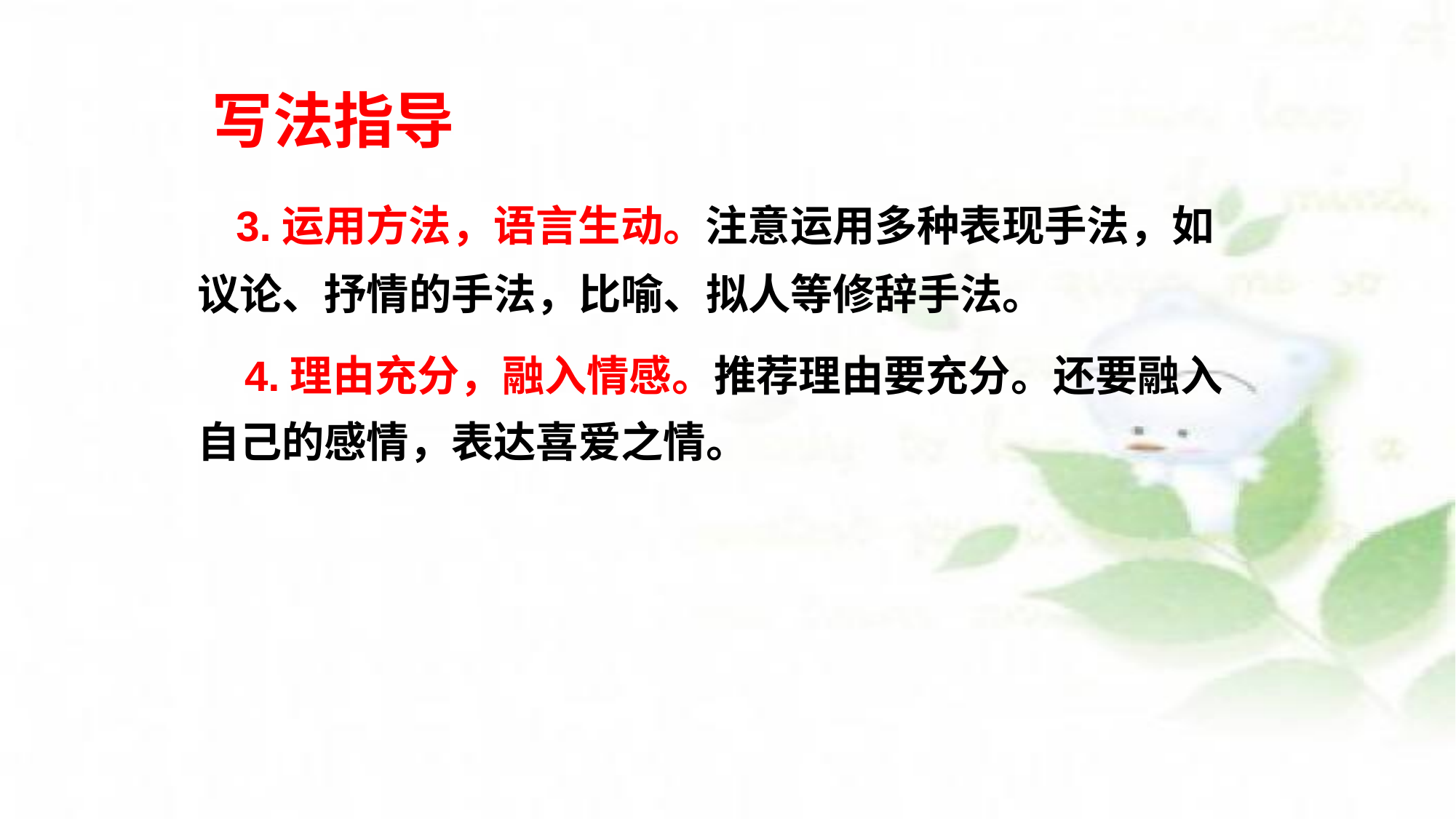

写法指导
   3.运用方法，语言生动。注意运用多种表现手法，如议论、抒情的手法，比喻、拟人等修辞手法。
    4.理由充分，融入情感。推荐理由要充分。还要融入自己的感情，表达喜爱之情。